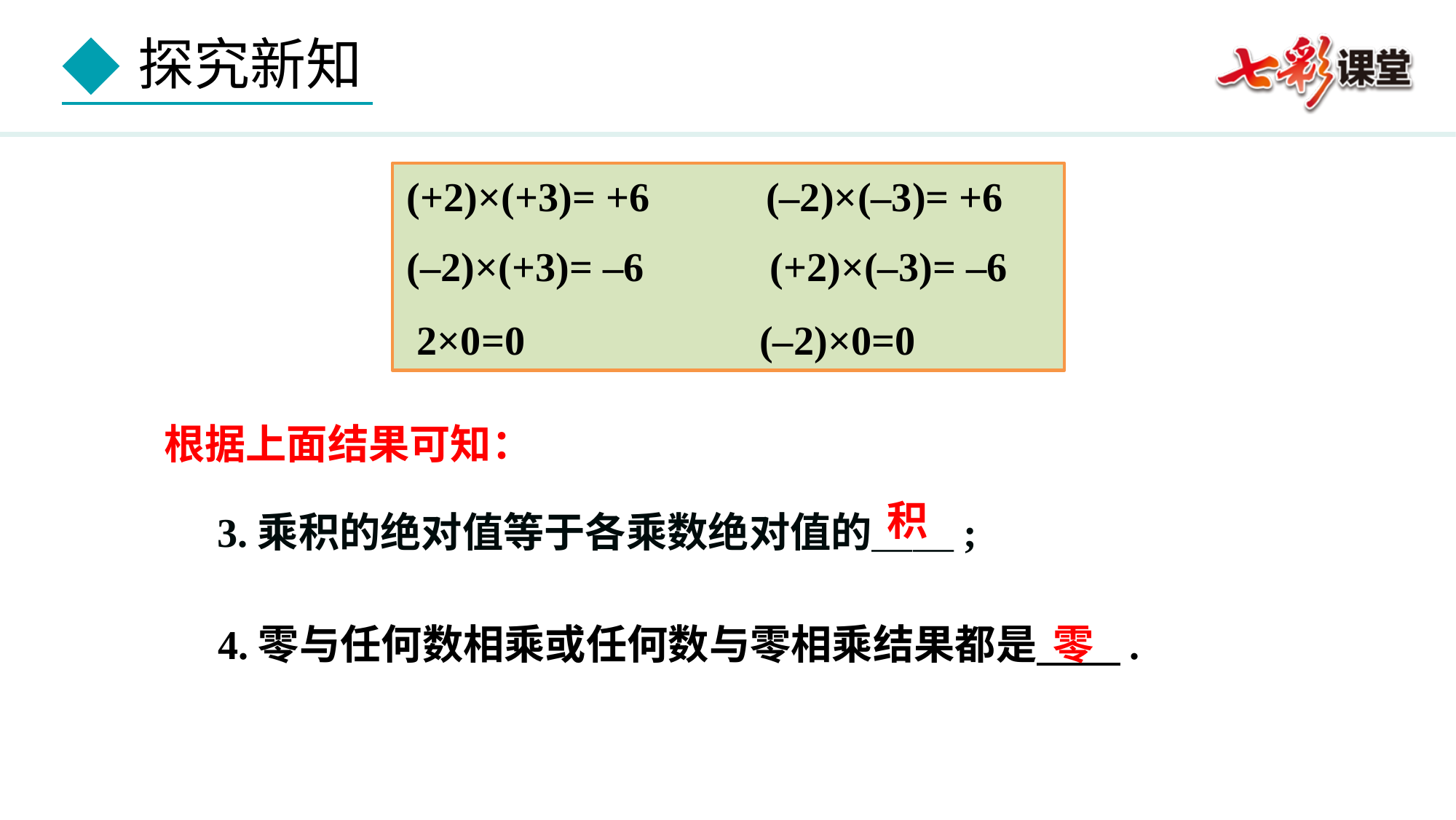

(+2)×(+3)= +6　      (–2)×(–3)= +6
(–2)×(+3)= –6　       (+2)×(–3)= –6
 2×0=0                       (–2)×0=0
根据上面结果可知：
3.乘积的绝对值等于各乘数绝对值的＿＿;
积
4.零与任何数相乘或任何数与零相乘结果都是         .
零